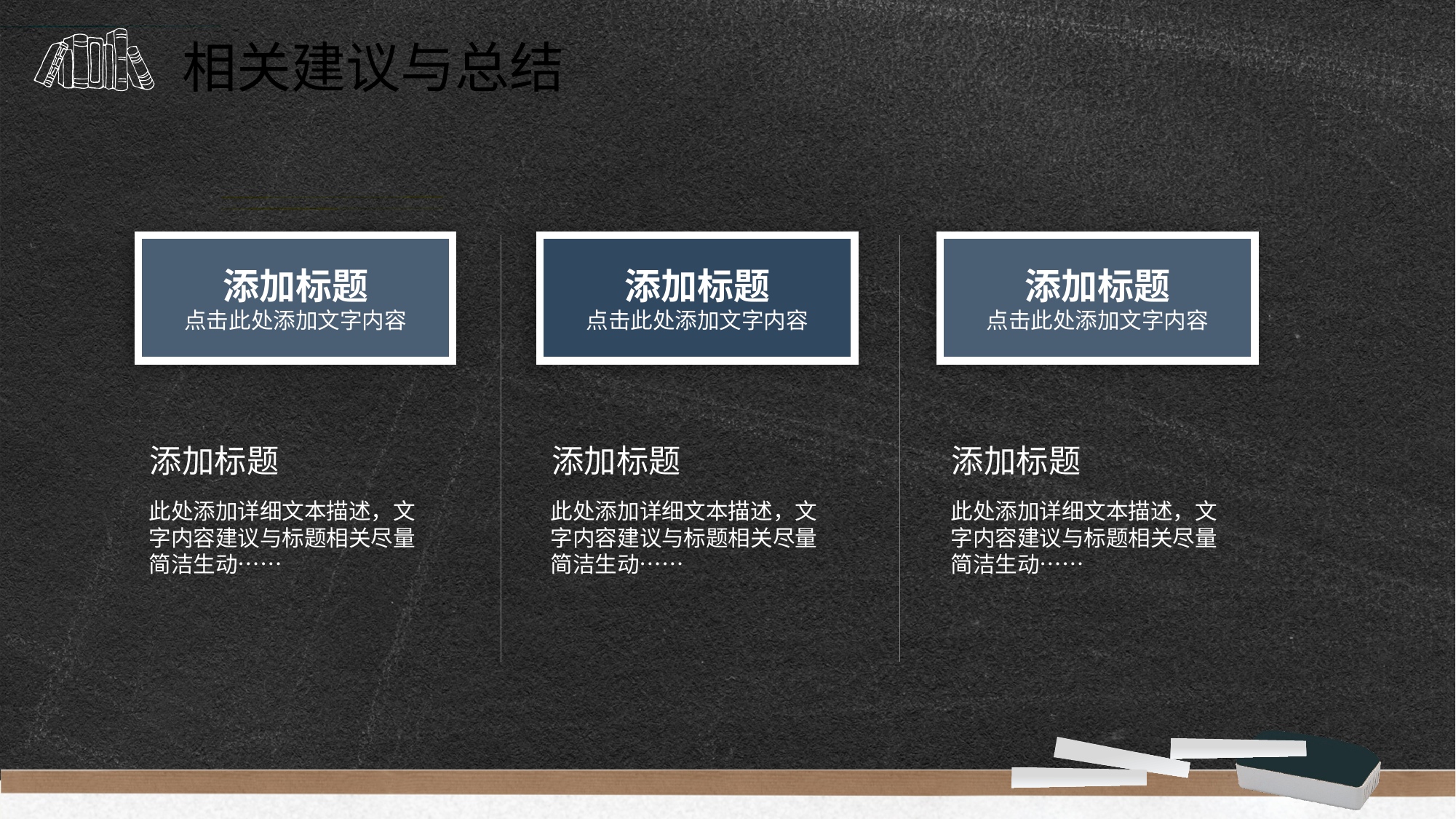

相关建议与总结
添加标题
点击此处添加文字内容
添加标题
点击此处添加文字内容
添加标题
点击此处添加文字内容
添加标题
此处添加详细文本描述，文字内容建议与标题相关尽量简洁生动……
添加标题
此处添加详细文本描述，文字内容建议与标题相关尽量简洁生动……
添加标题
此处添加详细文本描述，文字内容建议与标题相关尽量简洁生动……